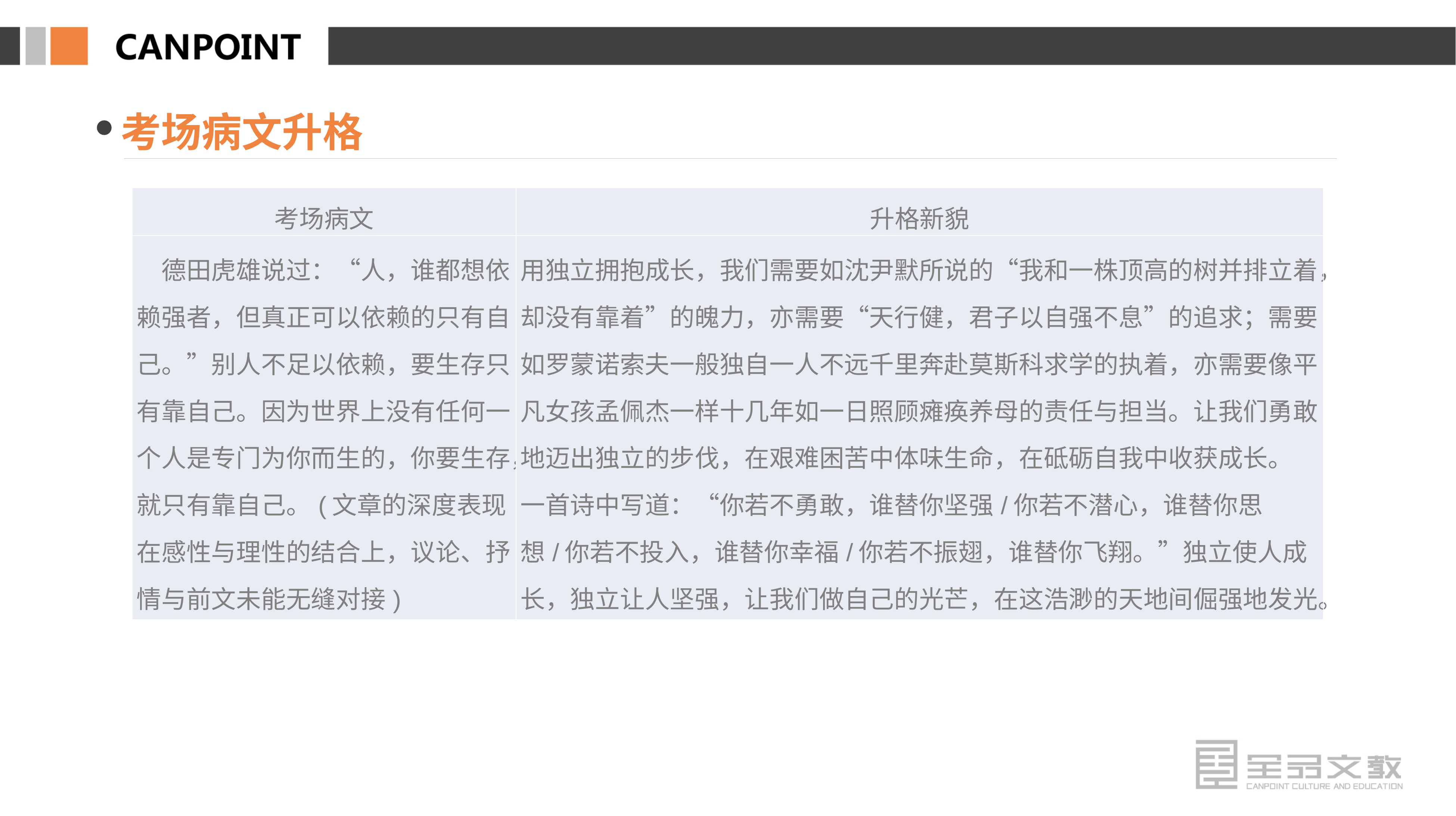

考场病文升格

| 考场病文 | 升格新貌 |
| --- | --- |
| 德田虎雄说过：“人，谁都想依赖强者，但真正可以依赖的只有自己。”别人不足以依赖，要生存只有靠自己。因为世界上没有任何一个人是专门为你而生的，你要生存，就只有靠自己。(文章的深度表现在感性与理性的结合上，议论、抒情与前文未能无缝对接) | 用独立拥抱成长，我们需要如沈尹默所说的“我和一株顶高的树并排立着，却没有靠着”的魄力，亦需要“天行健，君子以自强不息”的追求；需要如罗蒙诺索夫一般独自一人不远千里奔赴莫斯科求学的执着，亦需要像平凡女孩孟佩杰一样十几年如一日照顾瘫痪养母的责任与担当。让我们勇敢地迈出独立的步伐，在艰难困苦中体味生命，在砥砺自我中收获成长。 一首诗中写道：“你若不勇敢，谁替你坚强/你若不潜心，谁替你思想/你若不投入，谁替你幸福/你若不振翅，谁替你飞翔。”独立使人成长，独立让人坚强，让我们做自己的光芒，在这浩渺的天地间倔强地发光。 |